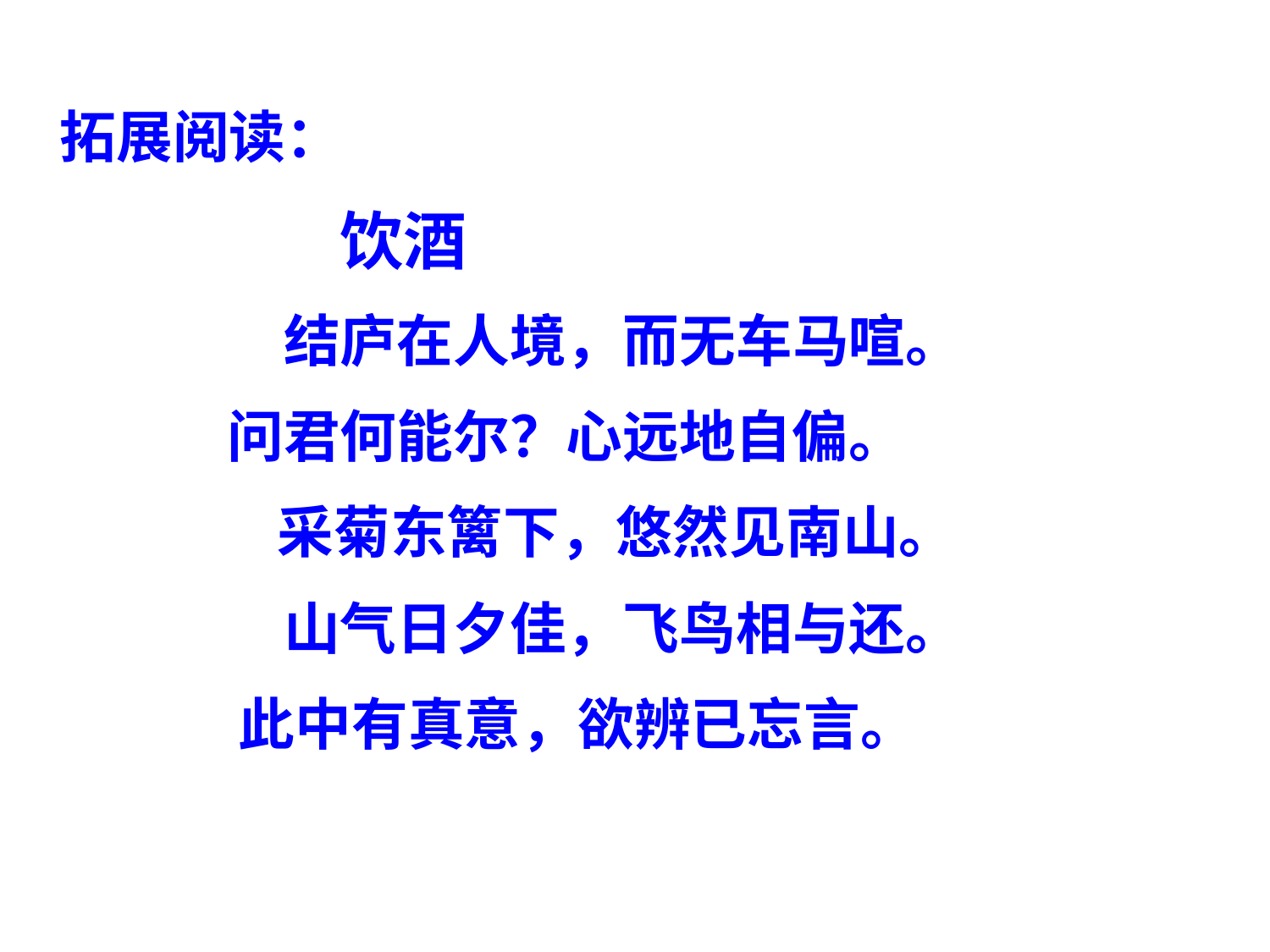

拓展阅读：
                    饮酒
  结庐在人境，而无车马喧。
  问君何能尔？心远地自偏。
 采菊东篱下，悠然见南山。
  山气日夕佳，飞鸟相与还。
   此中有真意，欲辨已忘言。